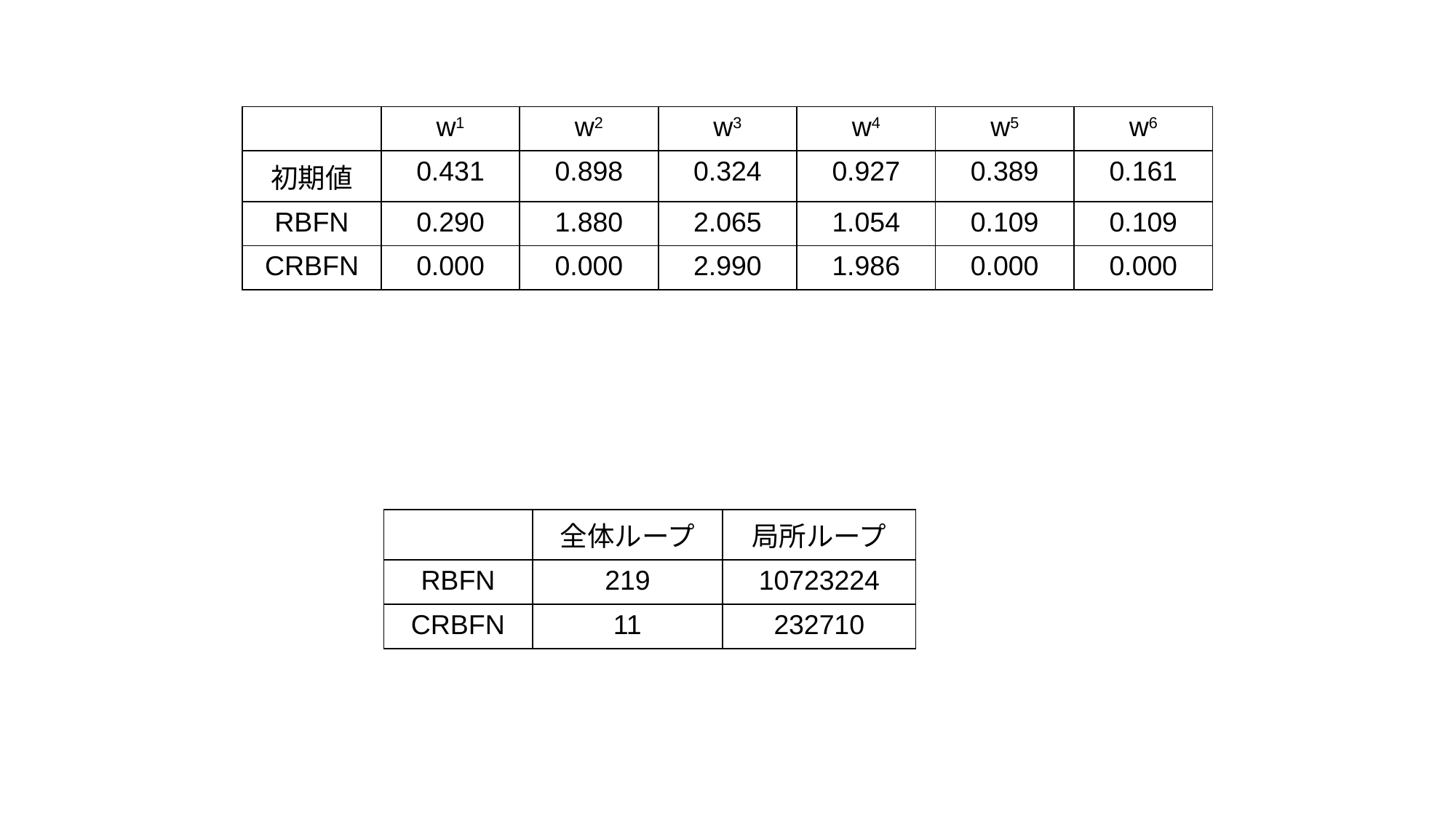

|  | w1 | w2 | w3 | w4 | w5 | w6 |
| --- | --- | --- | --- | --- | --- | --- |
| 初期値 | 0.431 | 0.898 | 0.324 | 0.927 | 0.389 | 0.161 |
| RBFN | 0.290 | 1.880 | 2.065 | 1.054 | 0.109 | 0.109 |
| CRBFN | 0.000 | 0.000 | 2.990 | 1.986 | 0.000 | 0.000 |
|  | 全体ループ | 局所ループ |
| --- | --- | --- |
| RBFN | 219 | 10723224 |
| CRBFN | 11 | 232710 |